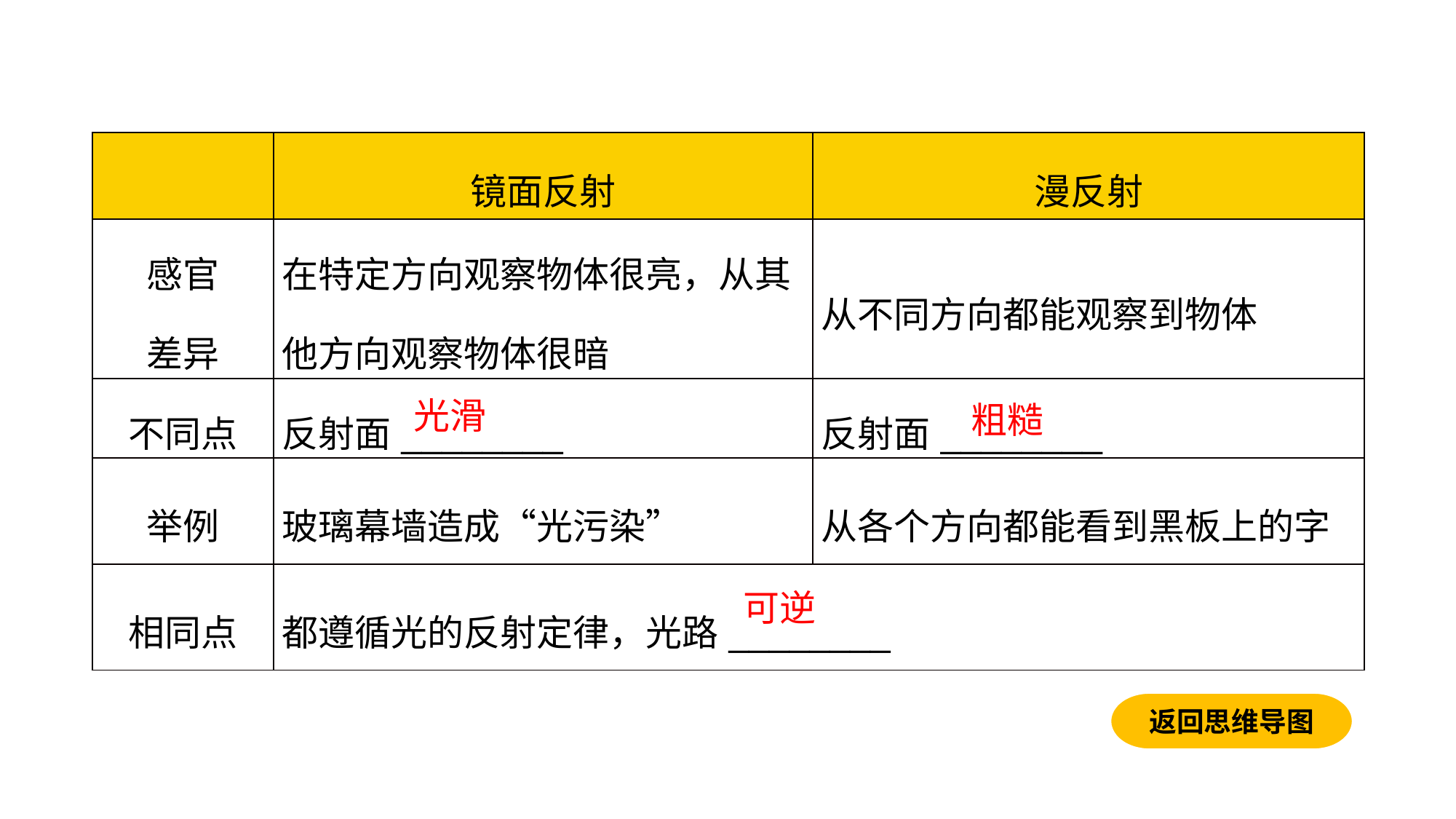

|  | 镜面反射 | 漫反射 |
| --- | --- | --- |
| 感官 差异 | 在特定方向观察物体很亮，从其他方向观察物体很暗 | 从不同方向都能观察到物体 |
| 不同点 | 反射面\_\_\_\_\_\_\_\_ | 反射面\_\_\_\_\_\_\_\_ |
| 举例 | 玻璃幕墙造成“光污染” | 从各个方向都能看到黑板上的字 |
| 相同点 | 都遵循光的反射定律，光路\_\_\_\_\_\_\_\_ |  |
光滑
粗糙
可逆
返回思维导图